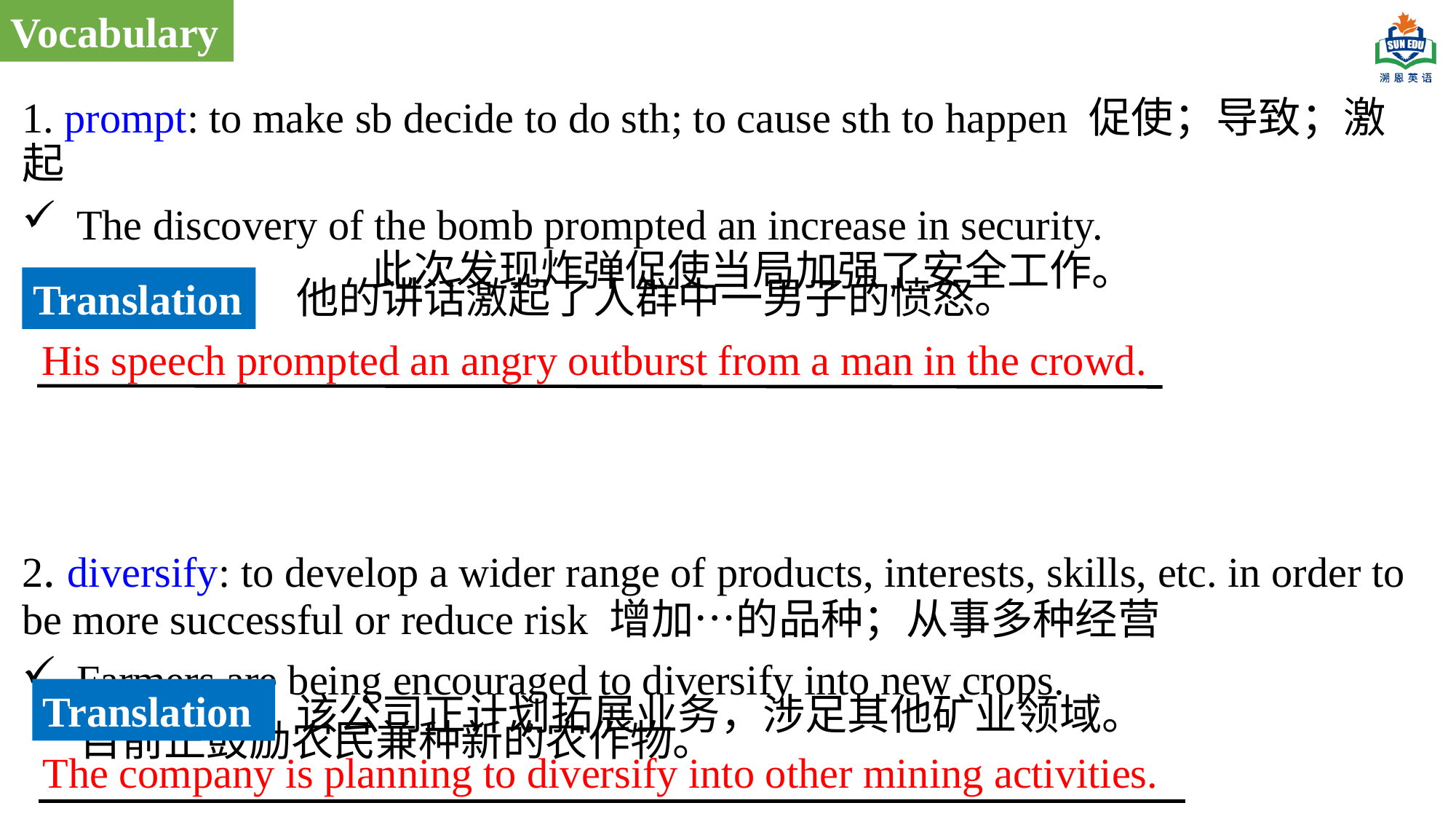

Vocabulary
1. prompt: to make sb decide to do sth; to cause sth to happen 促使；导致；激起
The discovery of the bomb prompted an increase in security.                                                          此次发现炸弹促使当局加强了安全工作。

2. diversify: to develop a wider range of products, interests, skills, etc. in order to be more successful or reduce risk 增加…的品种；从事多种经营
Farmers are being encouraged to diversify into new crops.
     目前正鼓励农民兼种新的农作物。
他的讲话激起了人群中一男子的愤怒。
Translation
His speech prompted an angry outburst from a man in the crowd.
Translation
该公司正计划拓展业务，涉足其他矿业领域。
The company is planning to diversify into other mining activities.